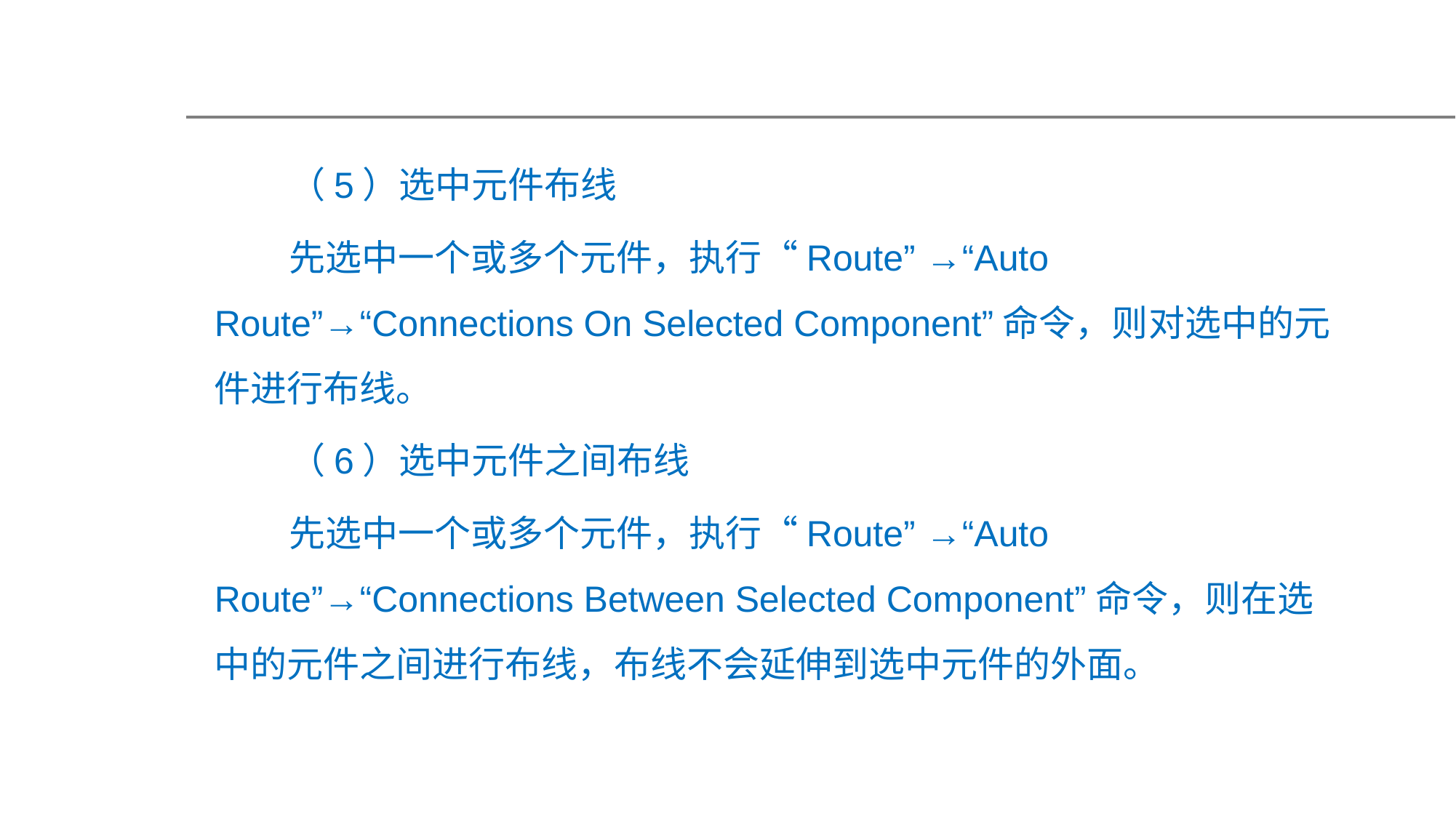

（5）选中元件布线
先选中一个或多个元件，执行“Route” →“Auto Route”→“Connections On Selected Component”命令，则对选中的元件进行布线。
（6）选中元件之间布线
先选中一个或多个元件，执行“Route” →“Auto Route”→“Connections Between Selected Component”命令，则在选中的元件之间进行布线，布线不会延伸到选中元件的外面。